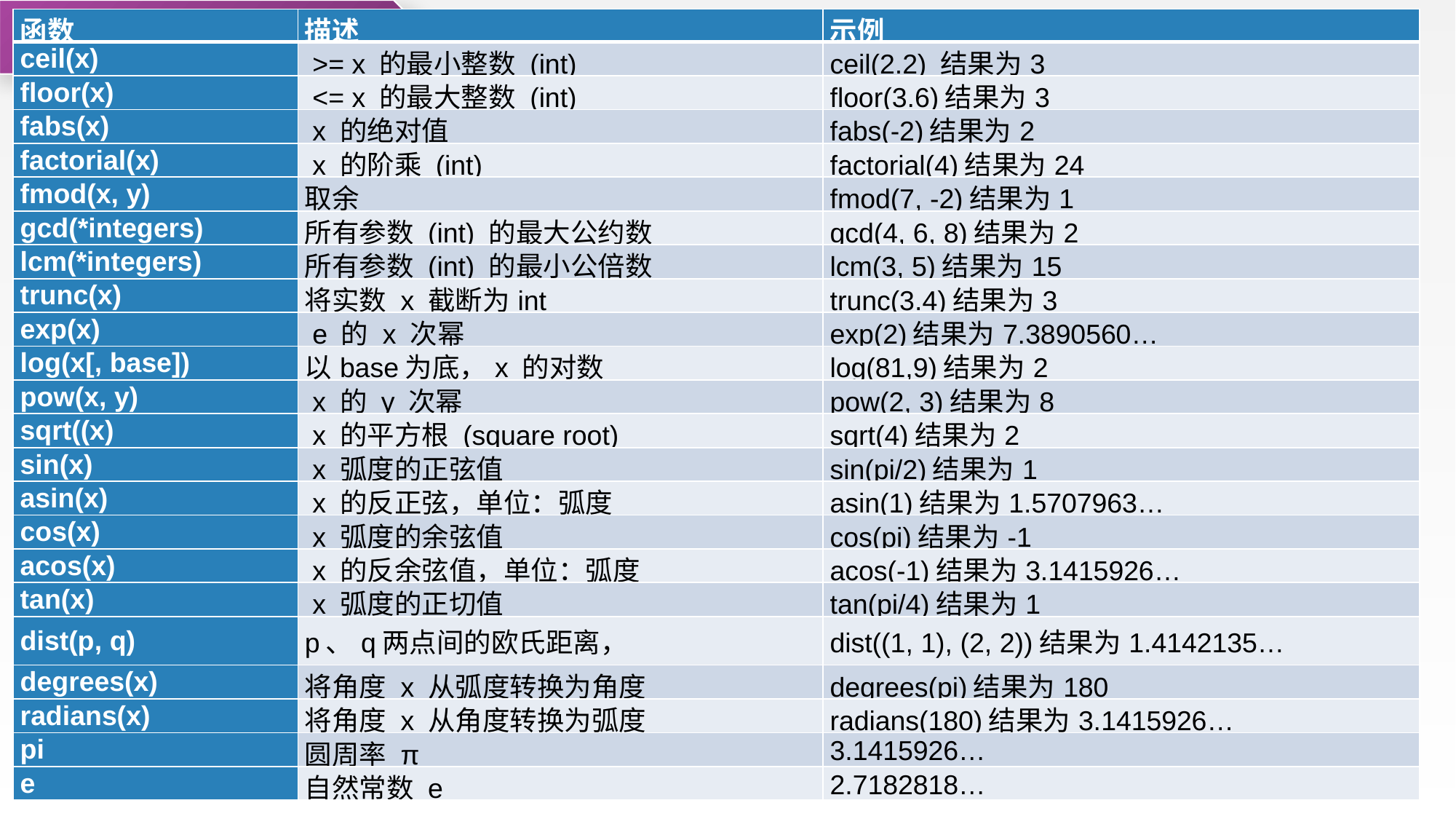

内置函数与标准函数库

2.4
| 函数 | 描述 | 示例 |
| --- | --- | --- |
| ceil(x) | >= x 的最小整数 (int) | ceil(2.2) 结果为3 |
| floor(x) | <= x 的最大整数 (int) | floor(3.6)结果为3 |
| fabs(x) | x 的绝对值 | fabs(-2)结果为2 |
| factorial(x) | x 的阶乘 (int) | factorial(4)结果为24 |
| fmod(x, y) | 取余 | fmod(7, -2)结果为1 |
| gcd(\*integers) | 所有参数 (int) 的最大公约数 | gcd(4, 6, 8)结果为2 |
| lcm(\*integers) | 所有参数 (int) 的最小公倍数 | lcm(3, 5)结果为15 |
| trunc(x) | 将实数 x 截断为int | trunc(3.4)结果为3 |
| exp(x) | e 的 x 次幂 | exp(2)结果为7.3890560… |
| log(x[, base]) | 以base为底，x 的对数 | log(81,9)结果为2 |
| pow(x, y) | x 的 y 次幂 | pow(2, 3)结果为8 |
| sqrt((x) | x 的平方根 (square root) | sqrt(4)结果为2 |
| sin(x) | x 弧度的正弦值 | sin(pi/2)结果为1 |
| asin(x) | x 的反正弦，单位：弧度 | asin(1)结果为1.5707963… |
| cos(x) | x 弧度的余弦值 | cos(pi)结果为-1 |
| acos(x) | x 的反余弦值，单位：弧度 | acos(-1)结果为3.1415926… |
| tan(x) | x 弧度的正切值 | tan(pi/4)结果为1 |
| dist(p, q) | p、q两点间的欧氏距离， | dist((1, 1), (2, 2))结果为1.4142135… |
| degrees(x) | 将角度 x 从弧度转换为角度 | degrees(pi)结果为180 |
| radians(x) | 将角度 x 从角度转换为弧度 | radians(180)结果为3.1415926… |
| pi | 圆周率 π | 3.1415926… |
| e | 自然常数 e | 2.7182818… |

2.4.2
标准库函数
        Python 标准库相当于解释器的外部扩展，它并不会随着解释器的启动而启动。标准库是Python提供的有力武器，可让编程事半功倍。Python 标准库非常庞大，包含了很多模块，Python标准库参见图1-1。
1.数学模块
Python内置的math模块可以进行相对复杂的数学运算，包含了众多常用的数学函数和数学常数，支持对整数和浮点数的运算。表2-4列出了其中常用的函数和常数。